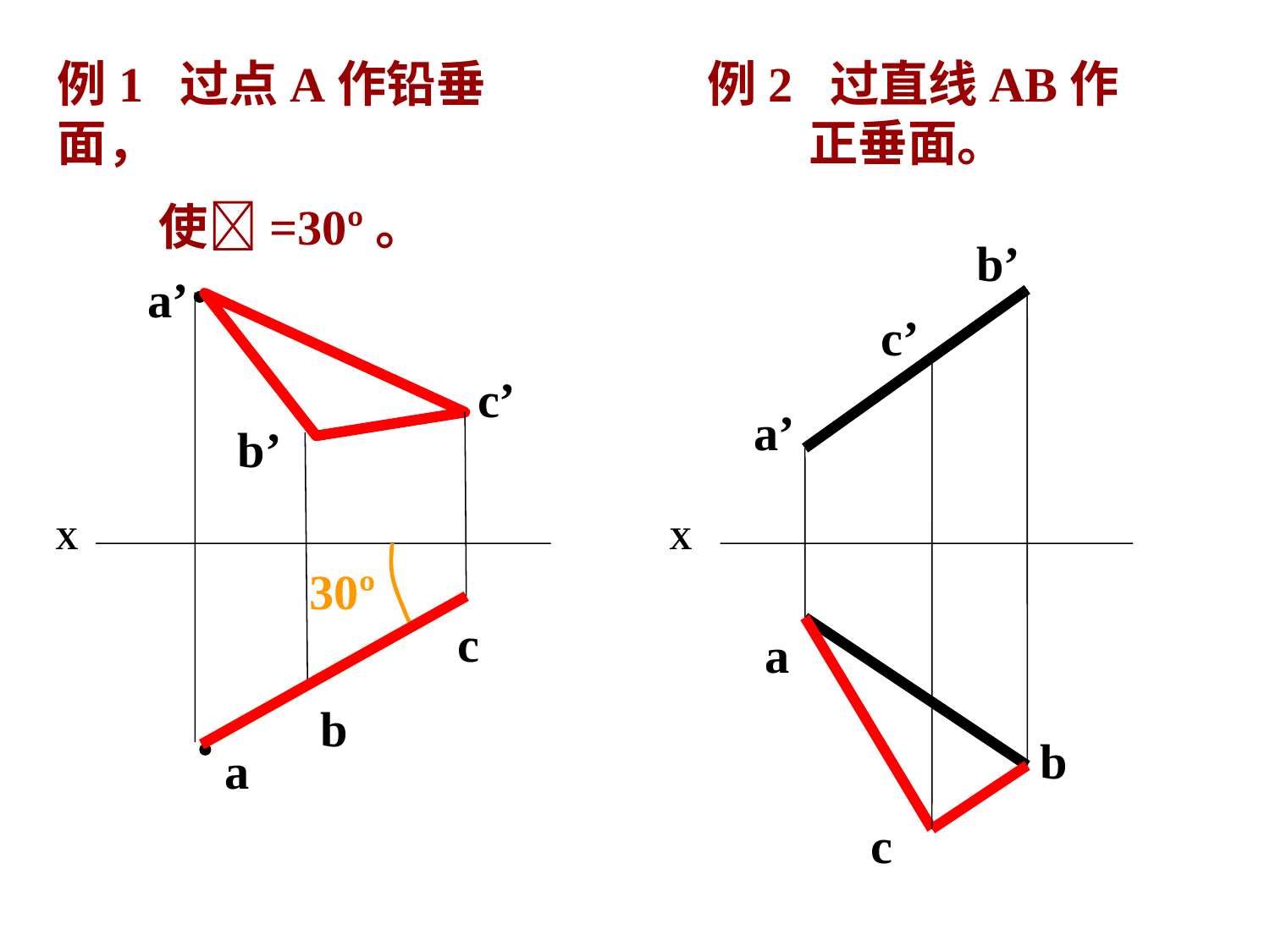

例1  过点A作铅垂面，
        使β=30º。
例2  过直线AB作
        正垂面。
b’

a’
X

a

b

a’

X

a
c’

c’

c
b
b’

30º

c